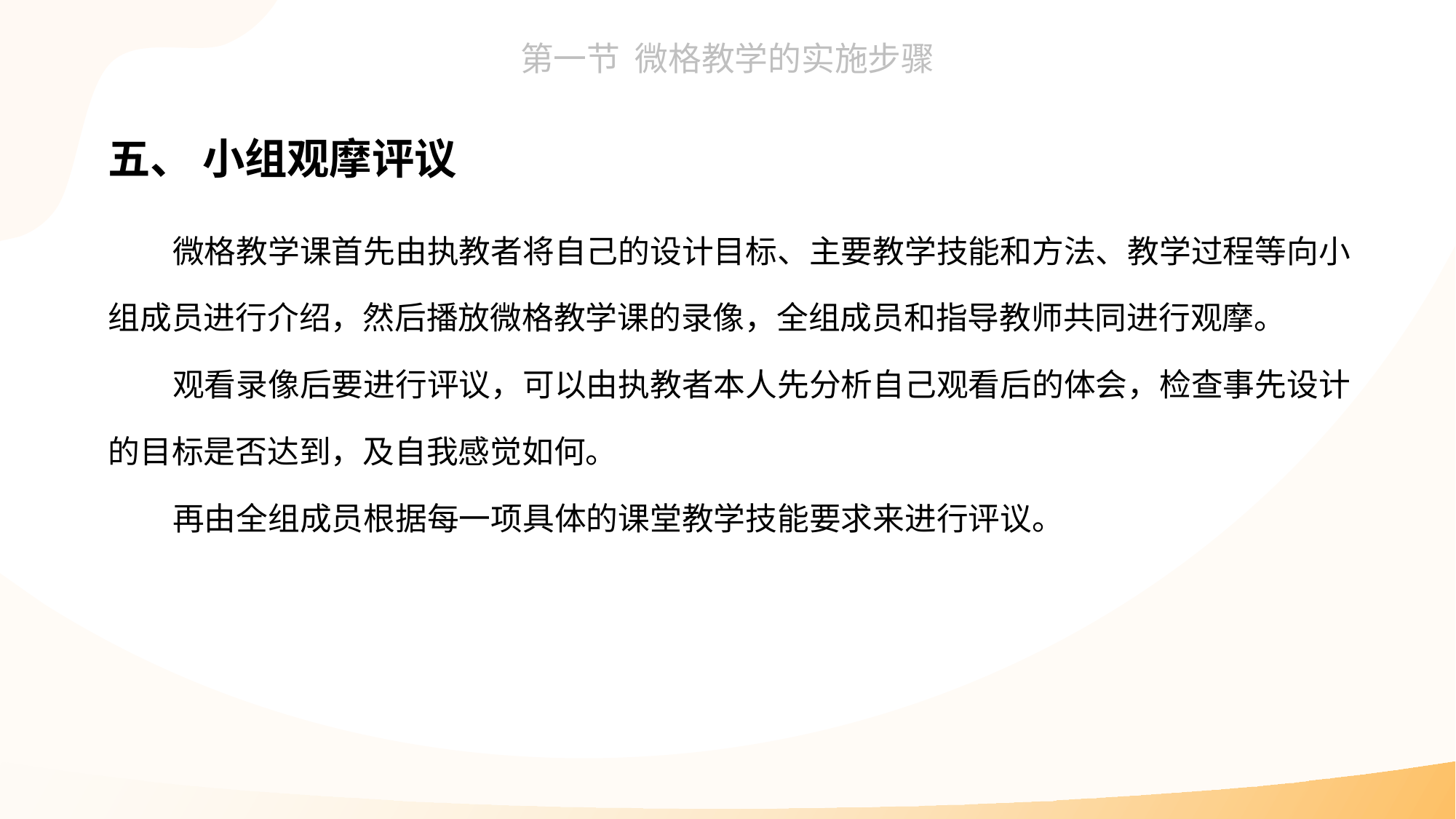

五、 小组观摩评议
微格教学课首先由执教者将自己的设计目标、主要教学技能和方法、教学过程等向小组成员进行介绍，然后播放微格教学课的录像，全组成员和指导教师共同进行观摩。
观看录像后要进行评议，可以由执教者本人先分析自己观看后的体会，检查事先设计的目标是否达到，及自我感觉如何。
再由全组成员根据每一项具体的课堂教学技能要求来进行评议。